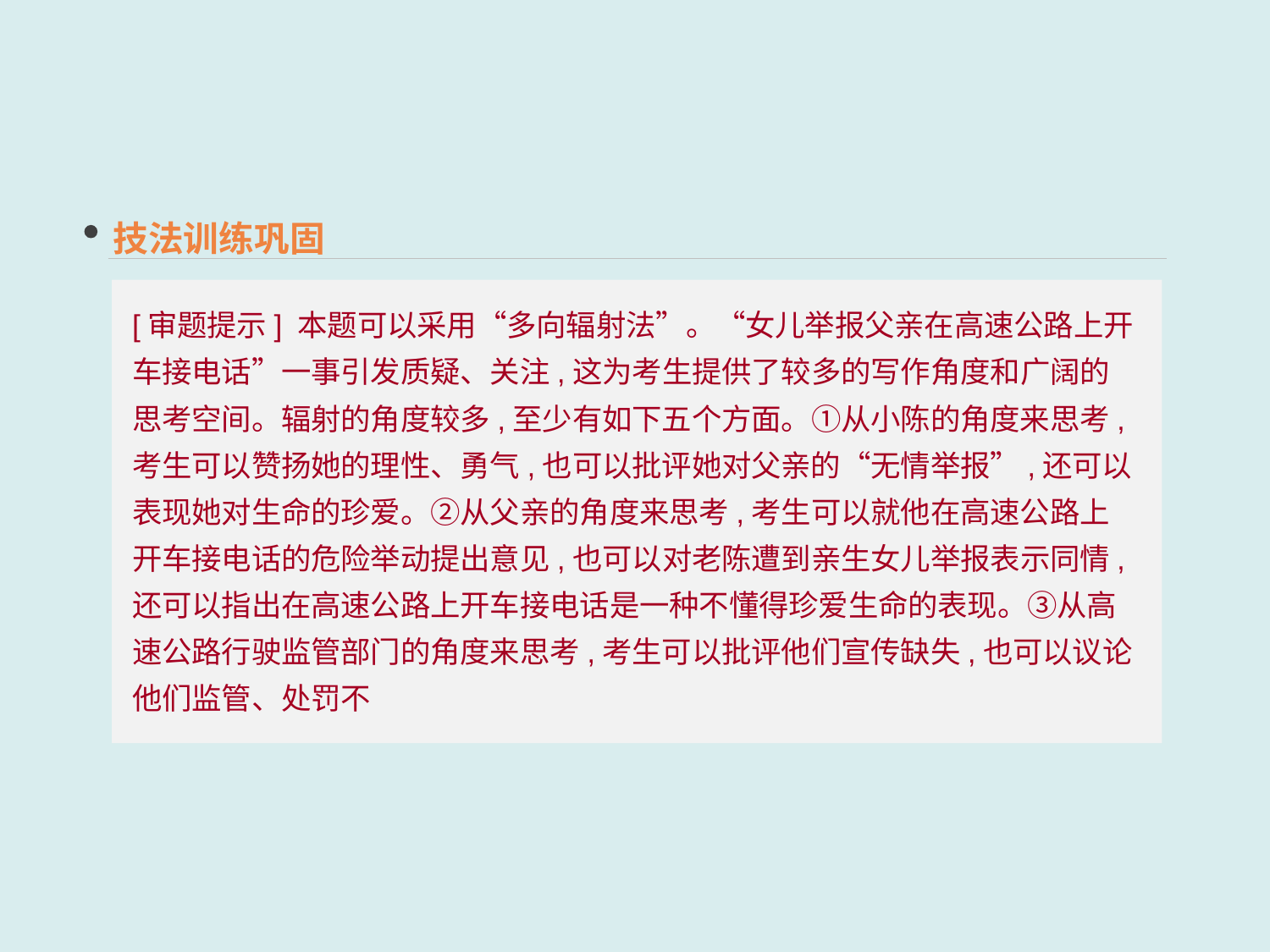

技法训练巩固

[审题提示] 本题可以采用“多向辐射法”。“女儿举报父亲在高速公路上开车接电话”一事引发质疑、关注,这为考生提供了较多的写作角度和广阔的思考空间。辐射的角度较多,至少有如下五个方面。①从小陈的角度来思考,考生可以赞扬她的理性、勇气,也可以批评她对父亲的“无情举报”,还可以表现她对生命的珍爱。②从父亲的角度来思考,考生可以就他在高速公路上开车接电话的危险举动提出意见,也可以对老陈遭到亲生女儿举报表示同情,还可以指出在高速公路上开车接电话是一种不懂得珍爱生命的表现。③从高速公路行驶监管部门的角度来思考,考生可以批评他们宣传缺失,也可以议论他们监管、处罚不